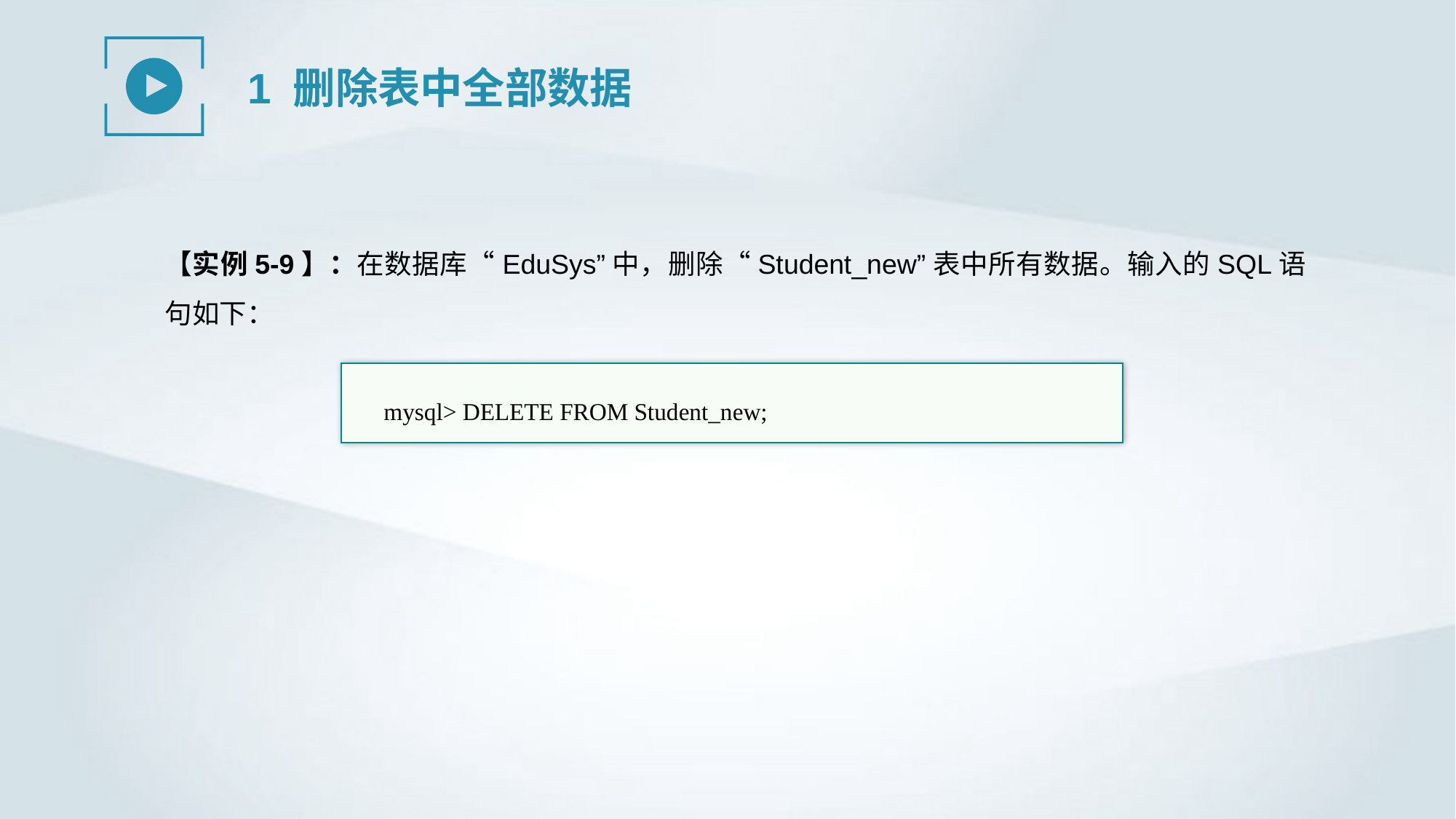

1 删除表中全部数据
【实例5-9】：在数据库“EduSys”中，删除“Student_new”表中所有数据。输入的SQL语句如下：
mysql> DELETE FROM Student_new;